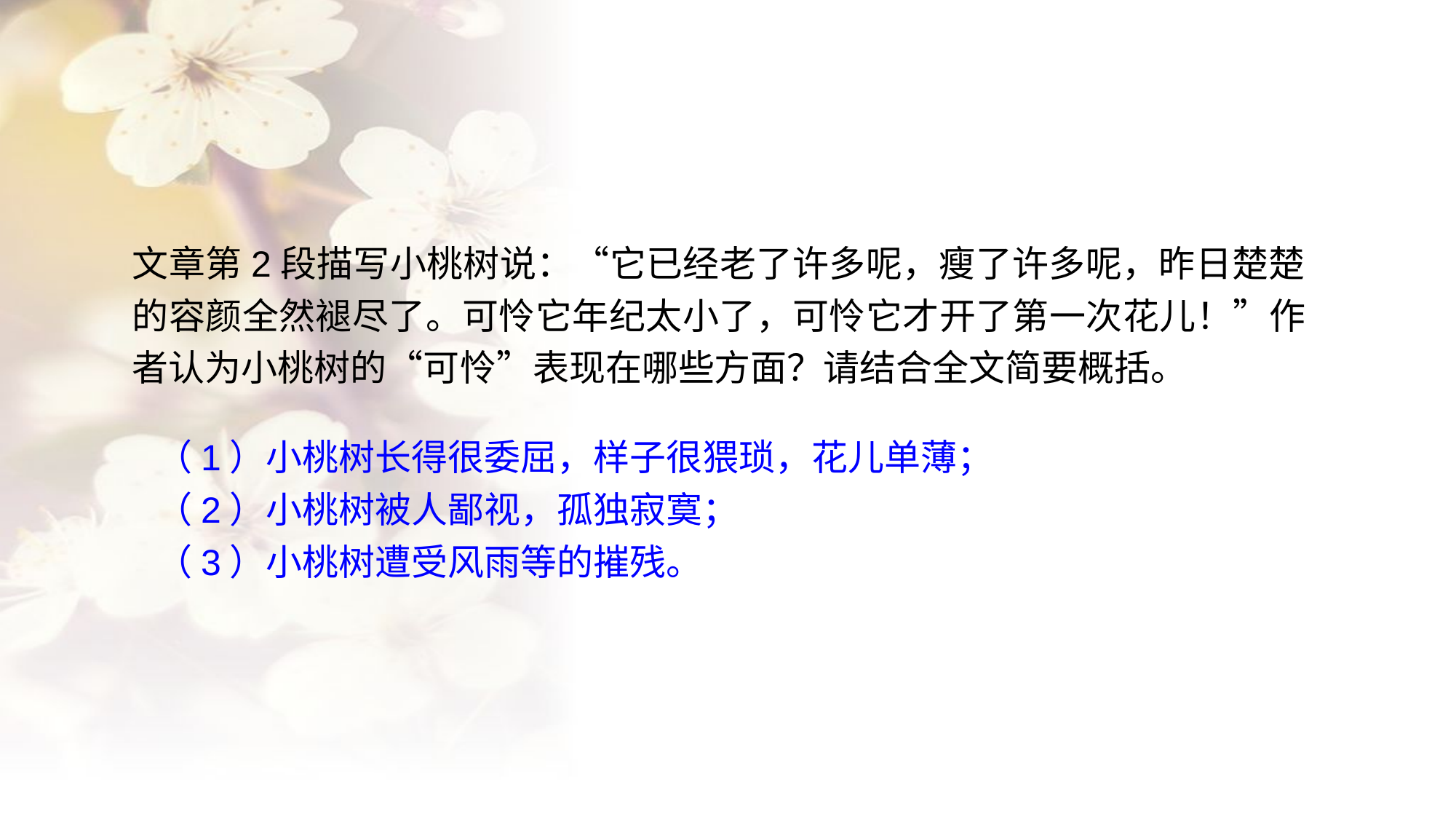

#

文章第2段描写小桃树说：“它已经老了许多呢，瘦了许多呢，昨日楚楚的容颜全然褪尽了。可怜它年纪太小了，可怜它才开了第一次花儿！”作者认为小桃树的“可怜”表现在哪些方面？请结合全文简要概括。
（1）小桃树长得很委屈，样子很猥琐，花儿单薄；
（2）小桃树被人鄙视，孤独寂寞；
（3）小桃树遭受风雨等的摧残。